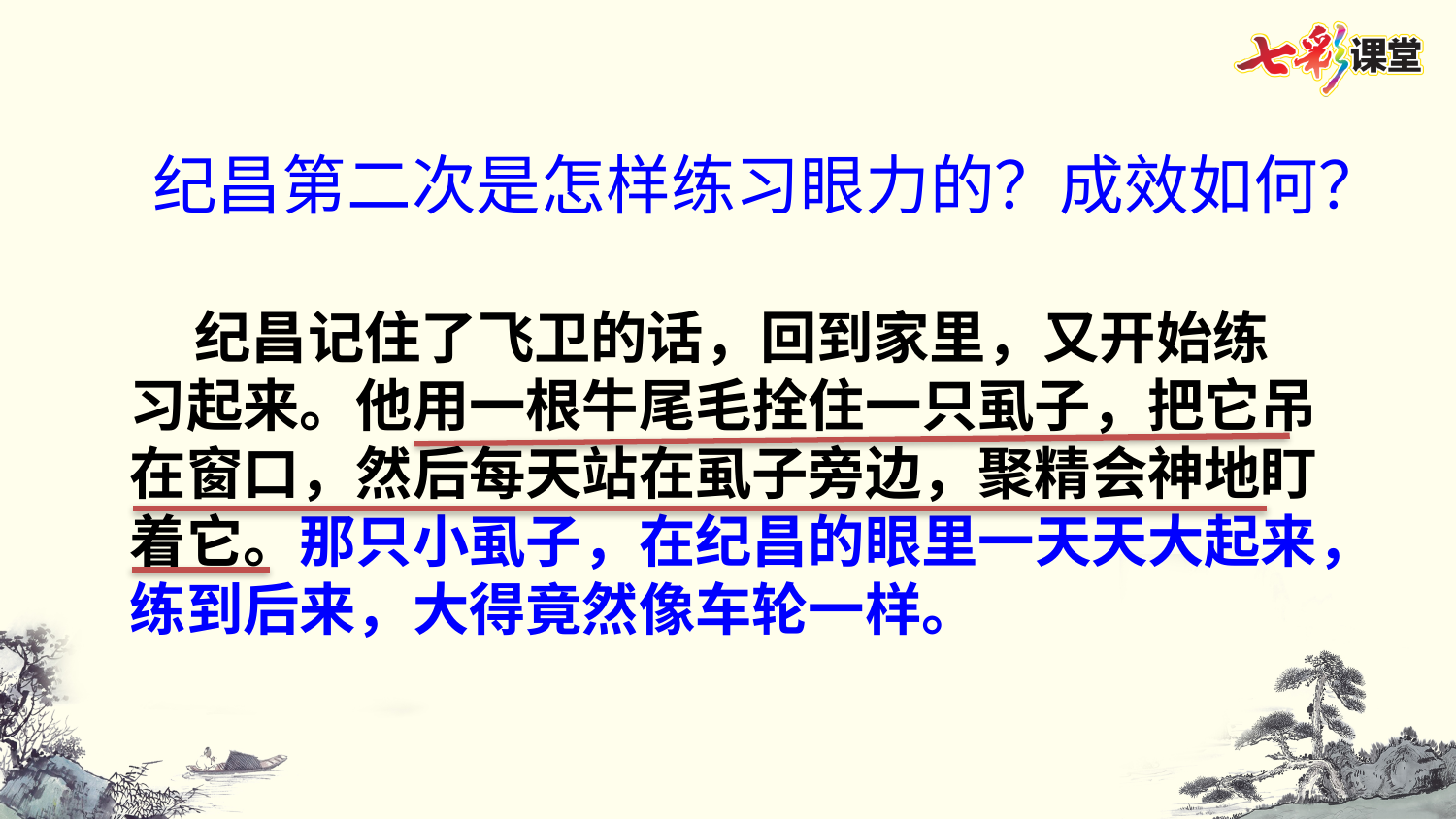

纪昌第二次是怎样练习眼力的？成效如何？
    纪昌记住了飞卫的话，回到家里，又开始练习起来。他用一根牛尾毛拴住一只虱子，把它吊在窗口，然后每天站在虱子旁边，聚精会神地盯着它。那只小虱子，在纪昌的眼里一天天大起来，练到后来，大得竟然像车轮一样。